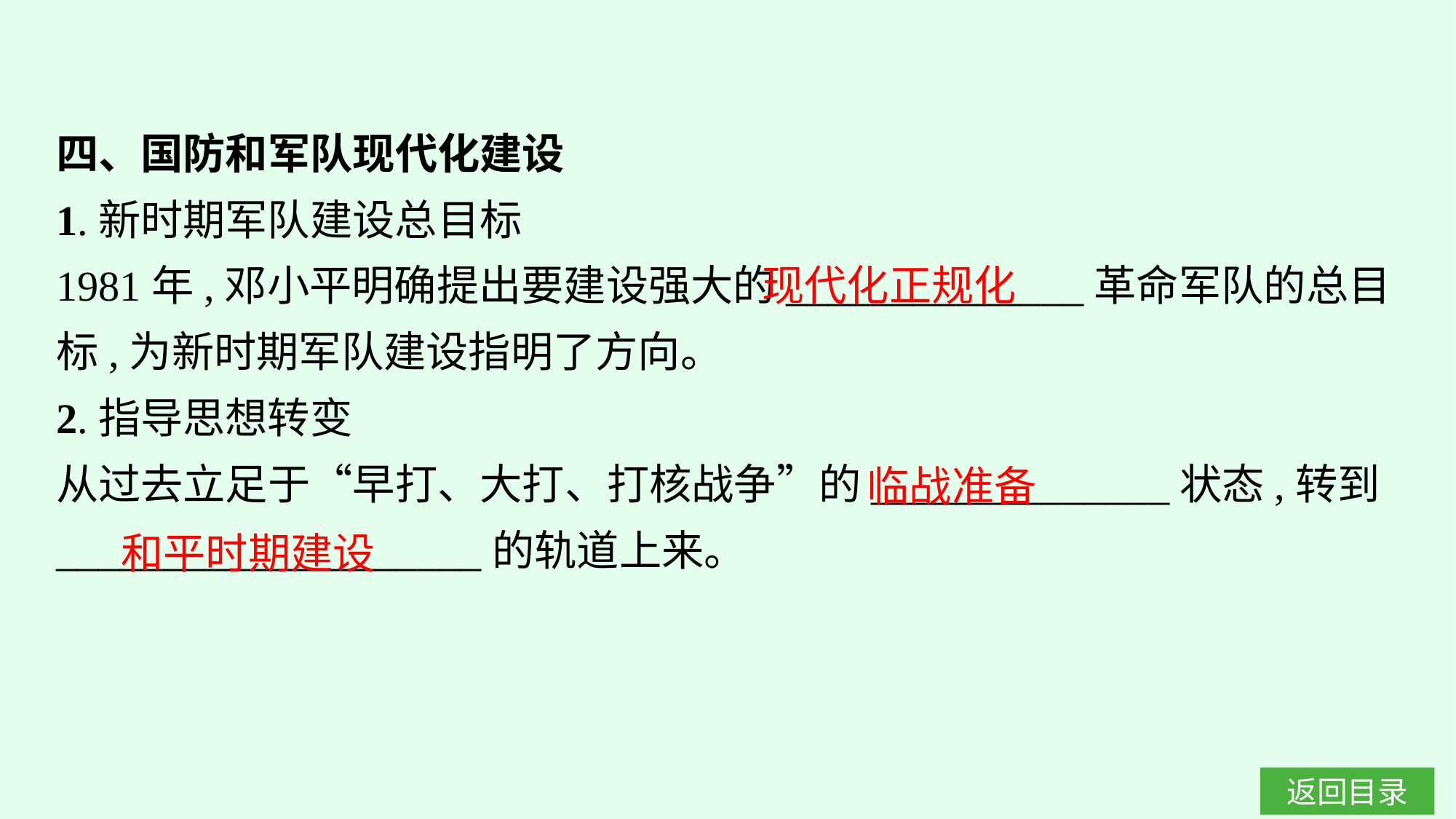

四、国防和军队现代化建设
1.新时期军队建设总目标
1981年,邓小平明确提出要建设强大的______________革命军队的总目标,为新时期军队建设指明了方向。
2.指导思想转变
从过去立足于“早打、大打、打核战争”的______________状态,转到____________________的轨道上来。
现代化正规化
临战准备
和平时期建设